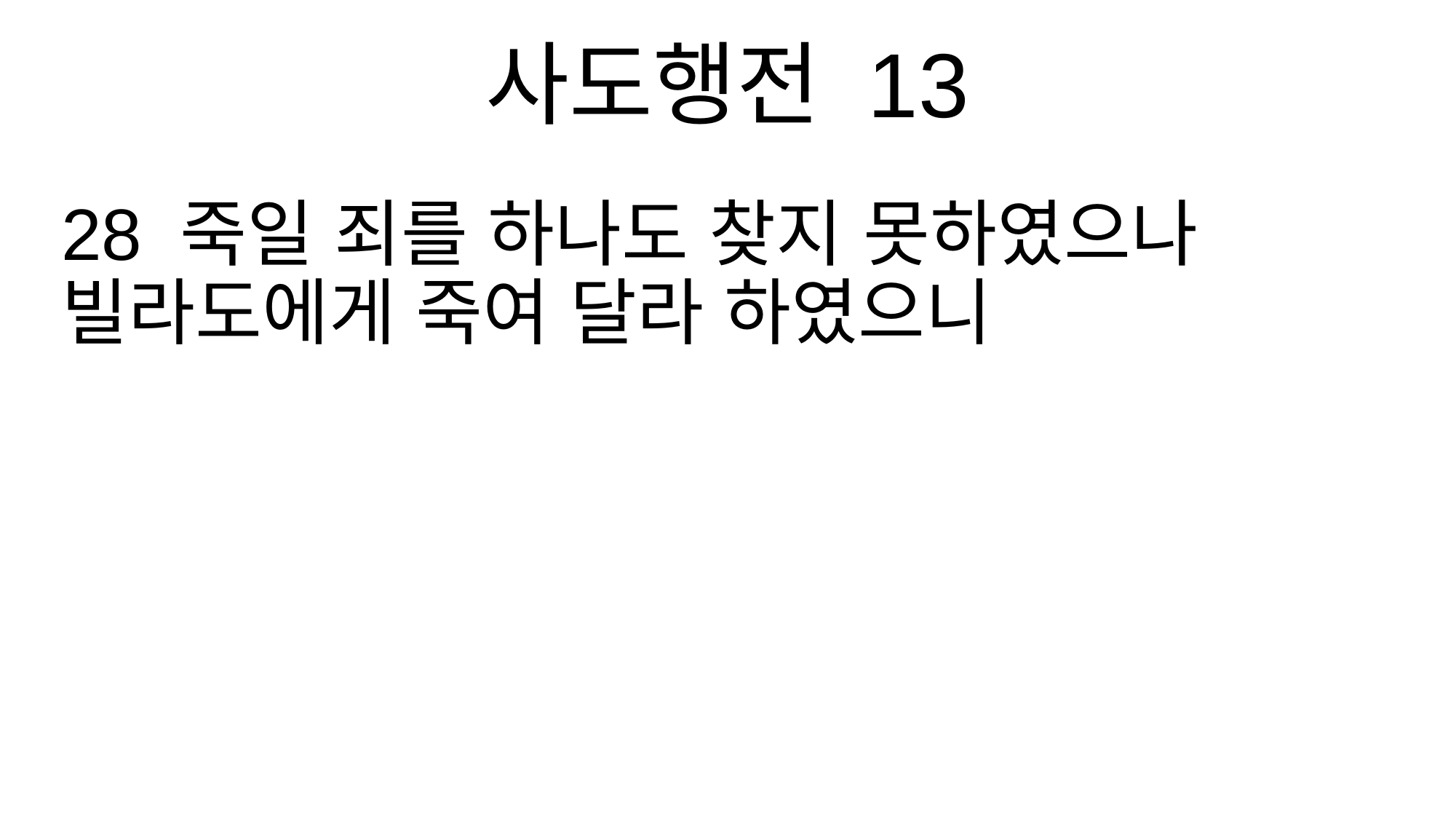

사도행전 13
28 죽일 죄를 하나도 찾지 못하였으나 빌라도에게 죽여 달라 하였으니